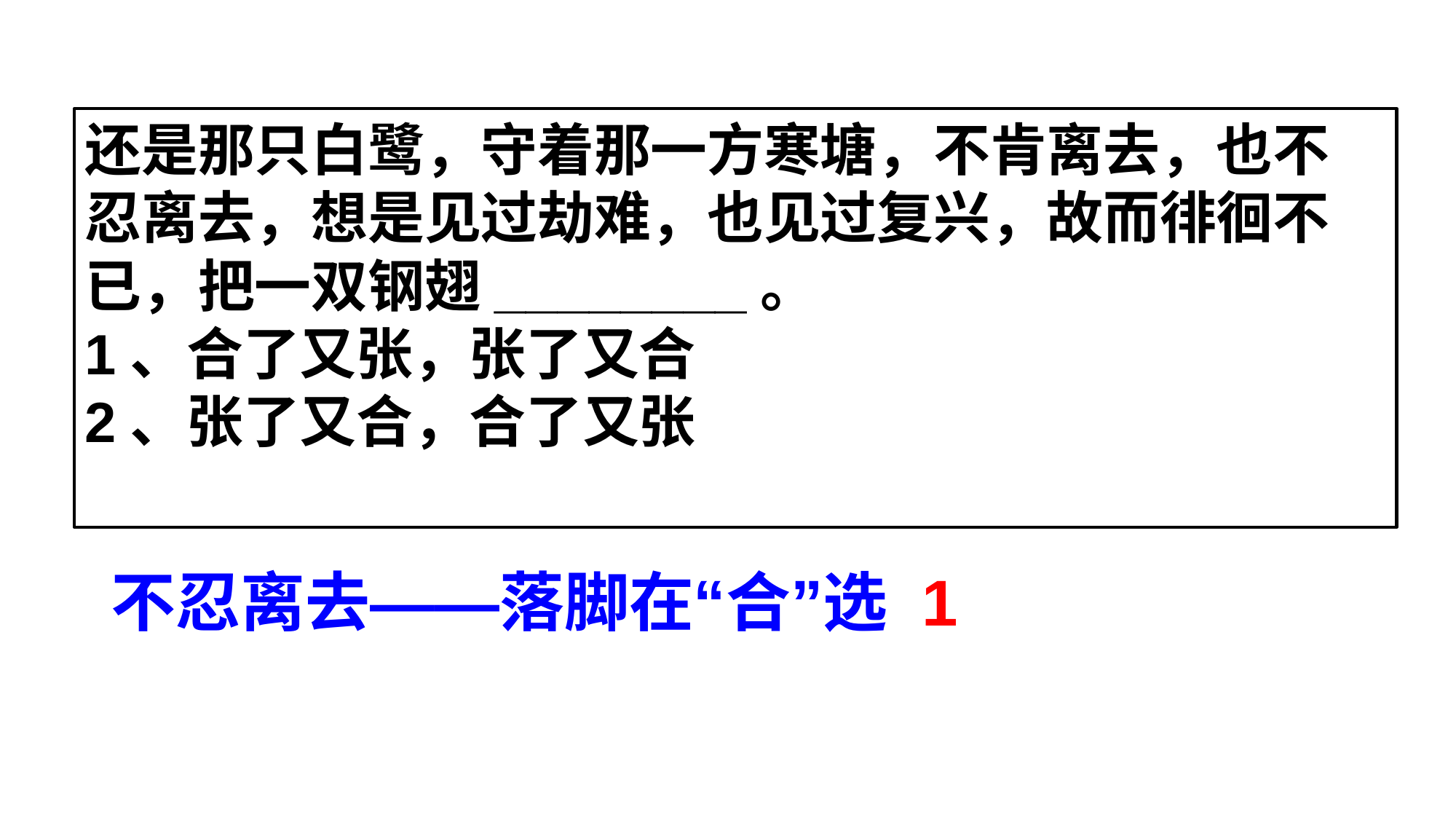

还是那只白鹭，守着那一方寒塘，不肯离去，也不忍离去，想是见过劫难，也见过复兴，故而徘徊不已，把一双钢翅________。
1、合了又张，张了又合
2、张了又合，合了又张
不忍离去——落脚在“合”选 1